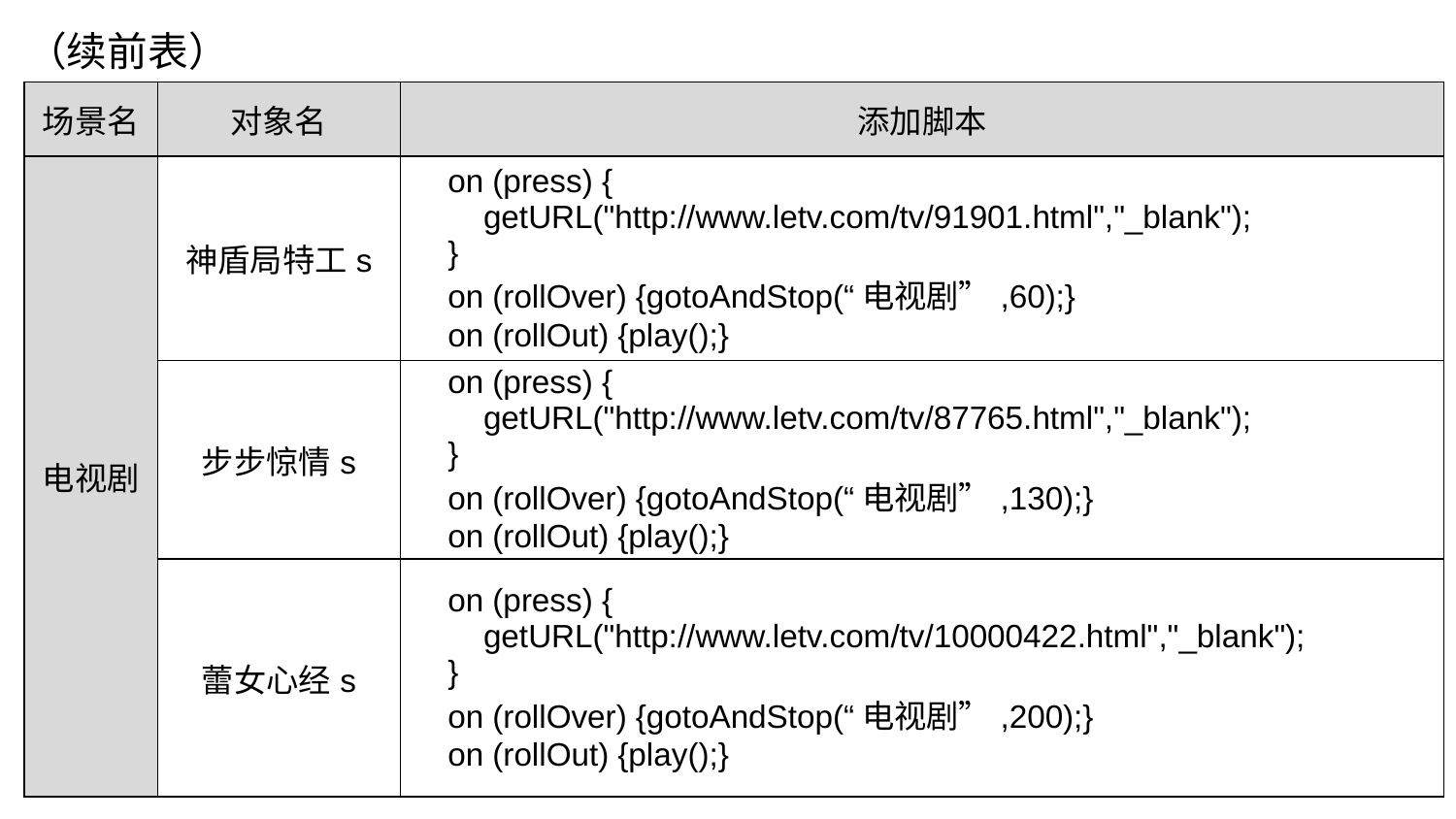

（续前表）
| 场景名 | 对象名 | 添加脚本 |
| --- | --- | --- |
| 电视剧 | 神盾局特工s | on (press) { getURL("http://www.letv.com/tv/91901.html","\_blank"); } on (rollOver) {gotoAndStop(“电视剧”,60);} on (rollOut) {play();} |
|  | 步步惊情s | on (press) { getURL("http://www.letv.com/tv/87765.html","\_blank"); } on (rollOver) {gotoAndStop(“电视剧”,130);} on (rollOut) {play();} |
|  | 蕾女心经s | on (press) { getURL("http://www.letv.com/tv/10000422.html","\_blank"); } on (rollOver) {gotoAndStop(“电视剧”,200);} on (rollOut) {play();} |